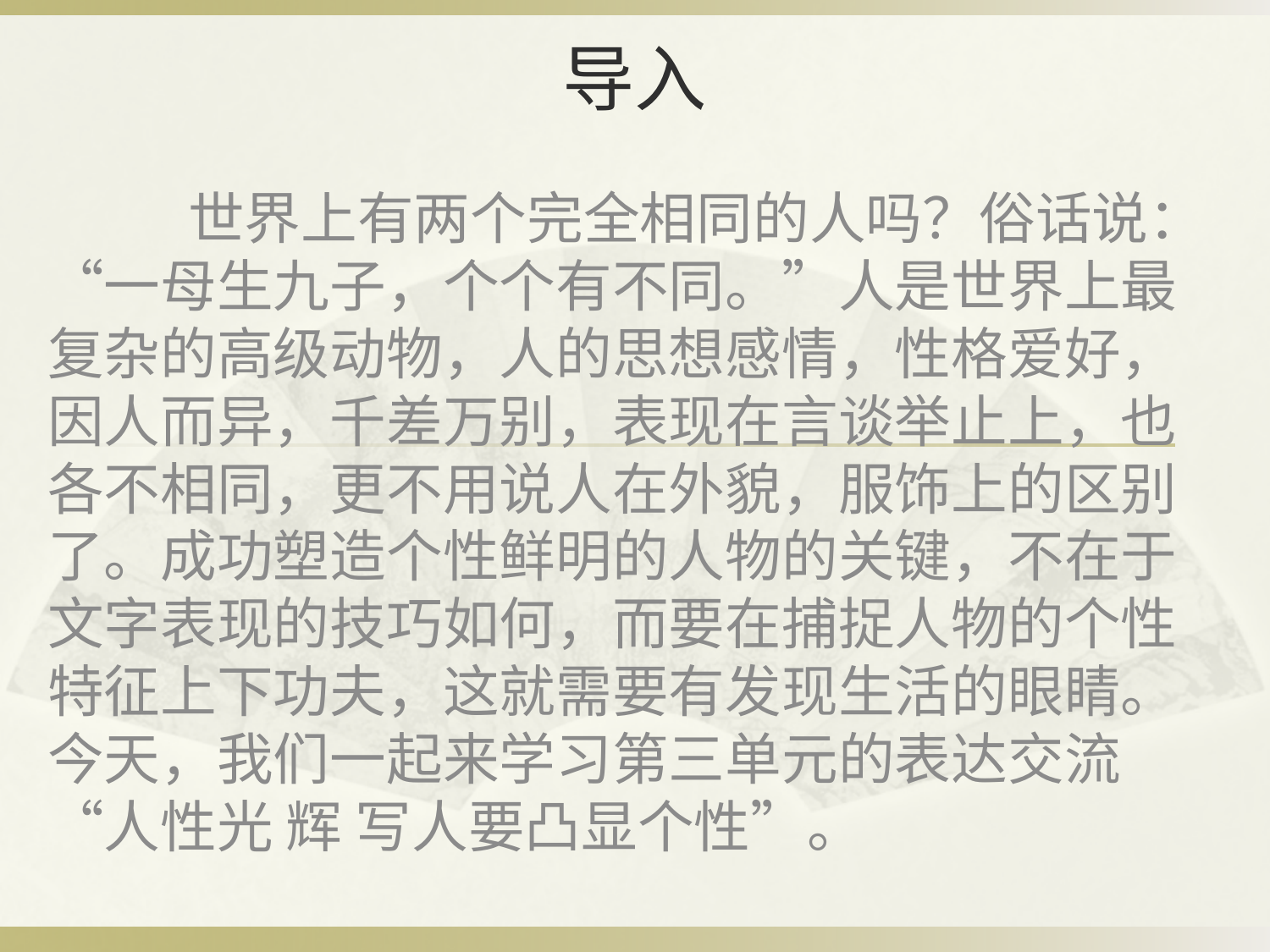

# 导入
          世界上有两个完全相同的人吗？俗话说：“一母生九子，个个有不同。”人是世界上最复杂的高级动物，人的思想感情，性格爱好，因人而异，千差万别，表现在言谈举止上，也各不相同，更不用说人在外貌，服饰上的区别了。成功塑造个性鲜明的人物的关键，不在于文字表现的技巧如何，而要在捕捉人物的个性特征上下功夫，这就需要有发现生活的眼睛。今天，我们一起来学习第三单元的表达交流“人性光 辉 写人要凸显个性”。